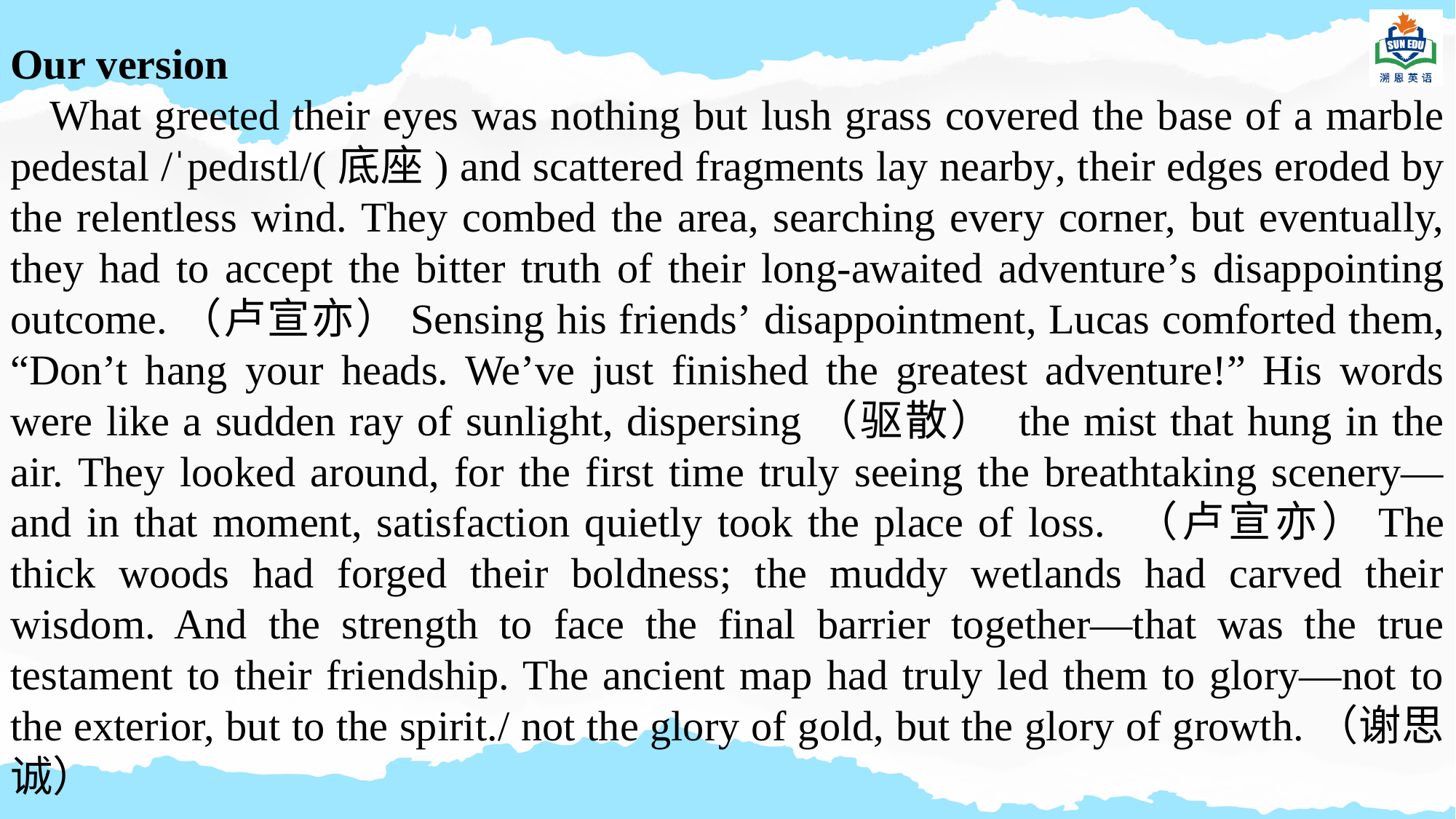

Our version
   What greeted their eyes was nothing but lush grass covered the base of a marble pedestal /ˈpedɪstl/(底座) and scattered fragments lay nearby, their edges eroded by the relentless wind. They combed the area, searching every corner, but eventually, they had to accept the bitter truth of their long-awaited adventure’s disappointing outcome.（卢宣亦）Sensing his friends’ disappointment, Lucas comforted them, “Don’t hang your heads. We’ve just finished the greatest adventure!” His words were like a sudden ray of sunlight, dispersing（驱散） the mist that hung in the air. They looked around, for the first time truly seeing the breathtaking scenery—and in that moment, satisfaction quietly took the place of loss. （卢宣亦）The thick woods had forged their boldness; the muddy wetlands had carved their wisdom. And the strength to face the final barrier together—that was the true testament to their friendship. The ancient map had truly led them to glory—not to the exterior, but to the spirit./ not the glory of gold, but the glory of growth.（谢思诚）